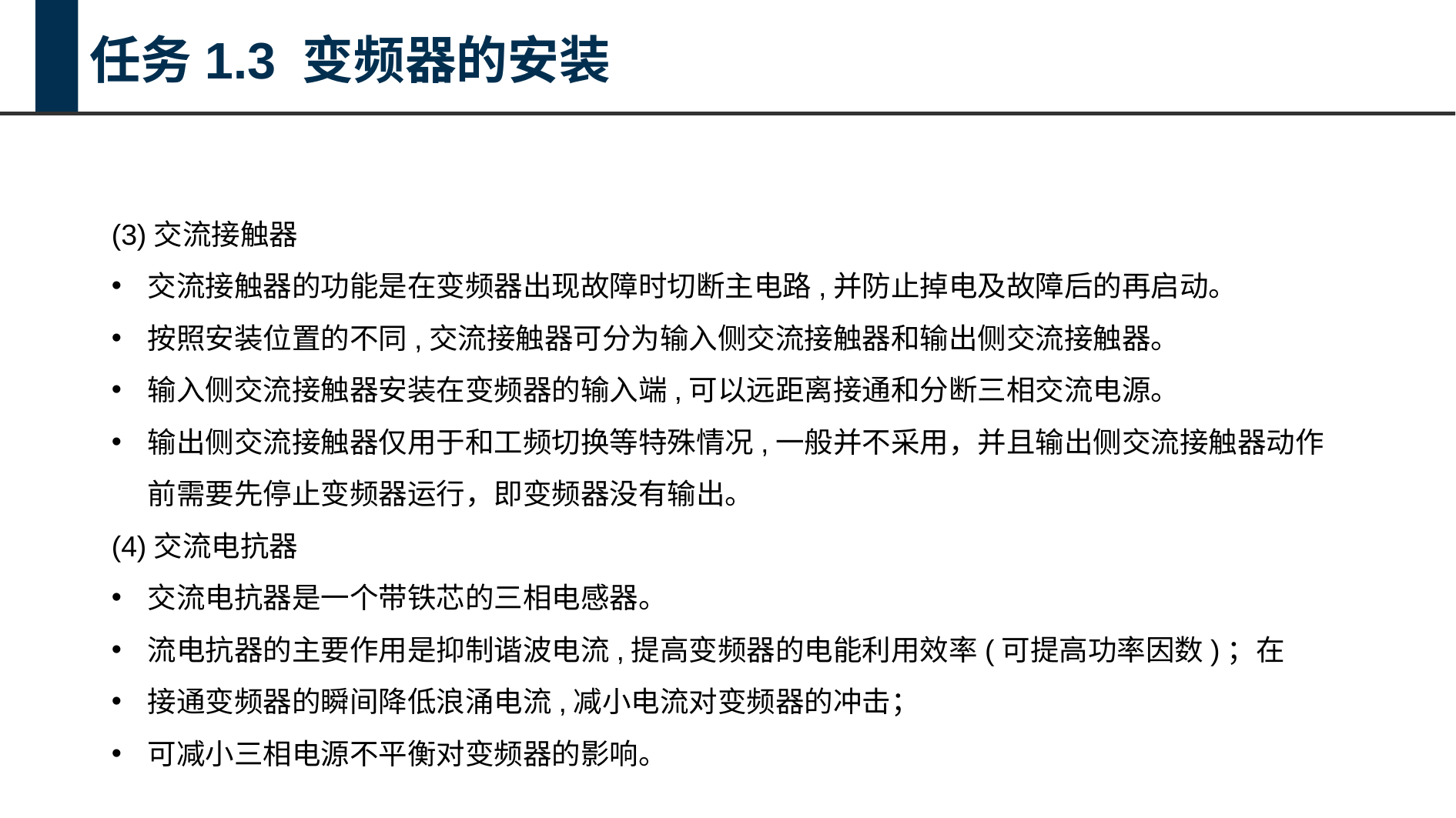

任务1.3 变频器的安装
(3)交流接触器
交流接触器的功能是在变频器出现故障时切断主电路,并防止掉电及故障后的再启动。
按照安装位置的不同,交流接触器可分为输入侧交流接触器和输出侧交流接触器。
输入侧交流接触器安装在变频器的输入端,可以远距离接通和分断三相交流电源。
输出侧交流接触器仅用于和工频切换等特殊情况,一般并不采用，并且输出侧交流接触器动作前需要先停止变频器运行，即变频器没有输出。
(4)交流电抗器
交流电抗器是一个带铁芯的三相电感器。
流电抗器的主要作用是抑制谐波电流,提高变频器的电能利用效率(可提高功率因数)；在
接通变频器的瞬间降低浪涌电流,减小电流对变频器的冲击；
可减小三相电源不平衡对变频器的影响。